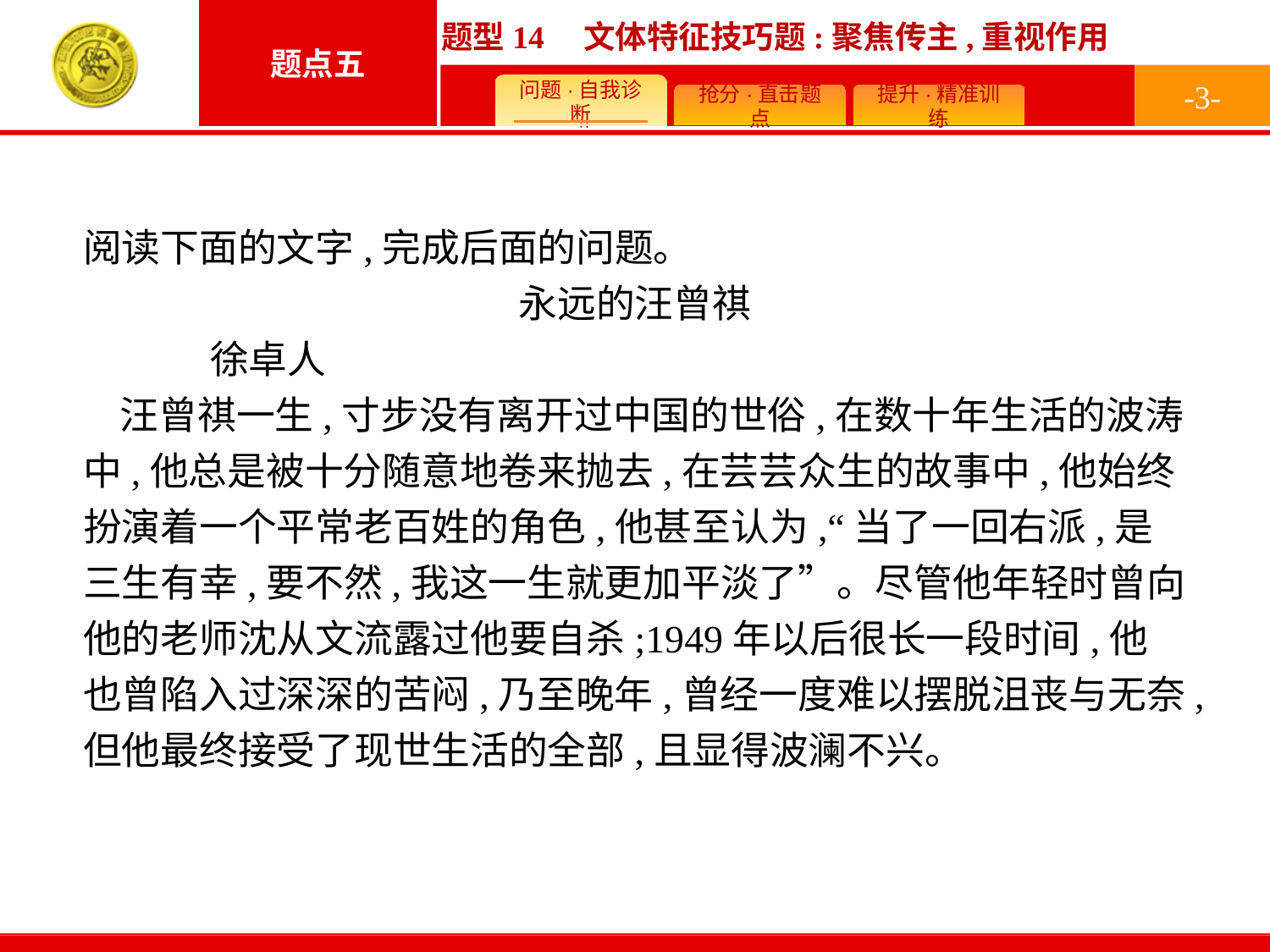

-3-
阅读下面的文字,完成后面的问题。
永远的汪曾祺
	徐卓人
汪曾祺一生,寸步没有离开过中国的世俗,在数十年生活的波涛中,他总是被十分随意地卷来抛去,在芸芸众生的故事中,他始终扮演着一个平常老百姓的角色,他甚至认为,“当了一回右派,是三生有幸,要不然,我这一生就更加平淡了”。尽管他年轻时曾向他的老师沈从文流露过他要自杀;1949年以后很长一段时间,他也曾陷入过深深的苦闷,乃至晚年,曾经一度难以摆脱沮丧与无奈,但他最终接受了现世生活的全部,且显得波澜不兴。